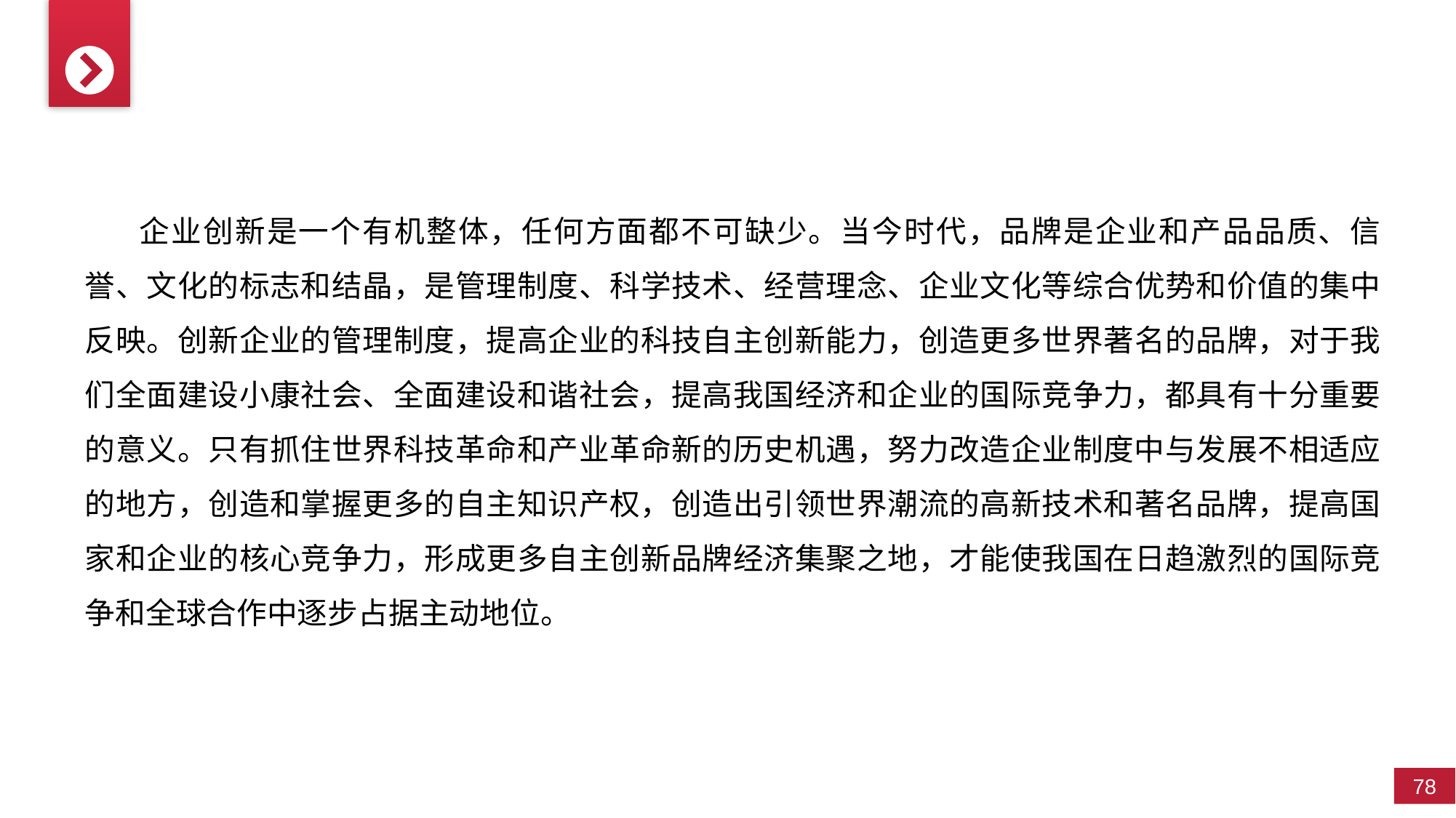

企业创新是一个有机整体，任何方面都不可缺少。当今时代，品牌是企业和产品品质、信誉、文化的标志和结晶，是管理制度、科学技术、经营理念、企业文化等综合优势和价值的集中反映。创新企业的管理制度，提高企业的科技自主创新能力，创造更多世界著名的品牌，对于我们全面建设小康社会、全面建设和谐社会，提高我国经济和企业的国际竞争力，都具有十分重要的意义。只有抓住世界科技革命和产业革命新的历史机遇，努力改造企业制度中与发展不相适应的地方，创造和掌握更多的自主知识产权，创造出引领世界潮流的高新技术和著名品牌，提高国家和企业的核心竞争力，形成更多自主创新品牌经济集聚之地，才能使我国在日趋激烈的国际竞争和全球合作中逐步占据主动地位。